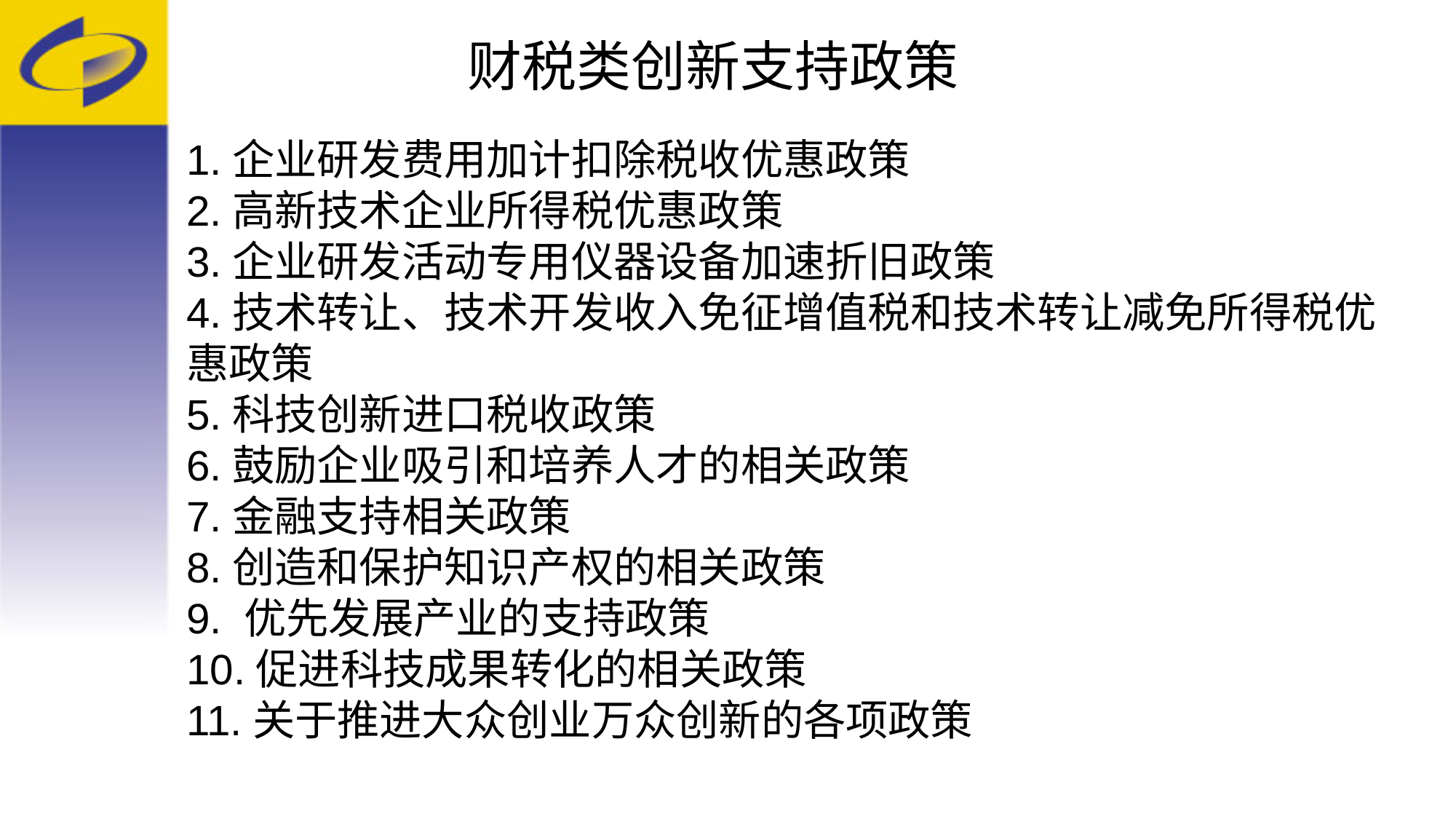

财税类创新支持政策
1.企业研发费用加计扣除税收优惠政策
2.高新技术企业所得税优惠政策
3.企业研发活动专用仪器设备加速折旧政策
4.技术转让、技术开发收入免征增值税和技术转让减免所得税优惠政策
5.科技创新进口税收政策
6.鼓励企业吸引和培养人才的相关政策
7.金融支持相关政策
8.创造和保护知识产权的相关政策
9. 优先发展产业的支持政策
10.促进科技成果转化的相关政策
11.关于推进大众创业万众创新的各项政策
66